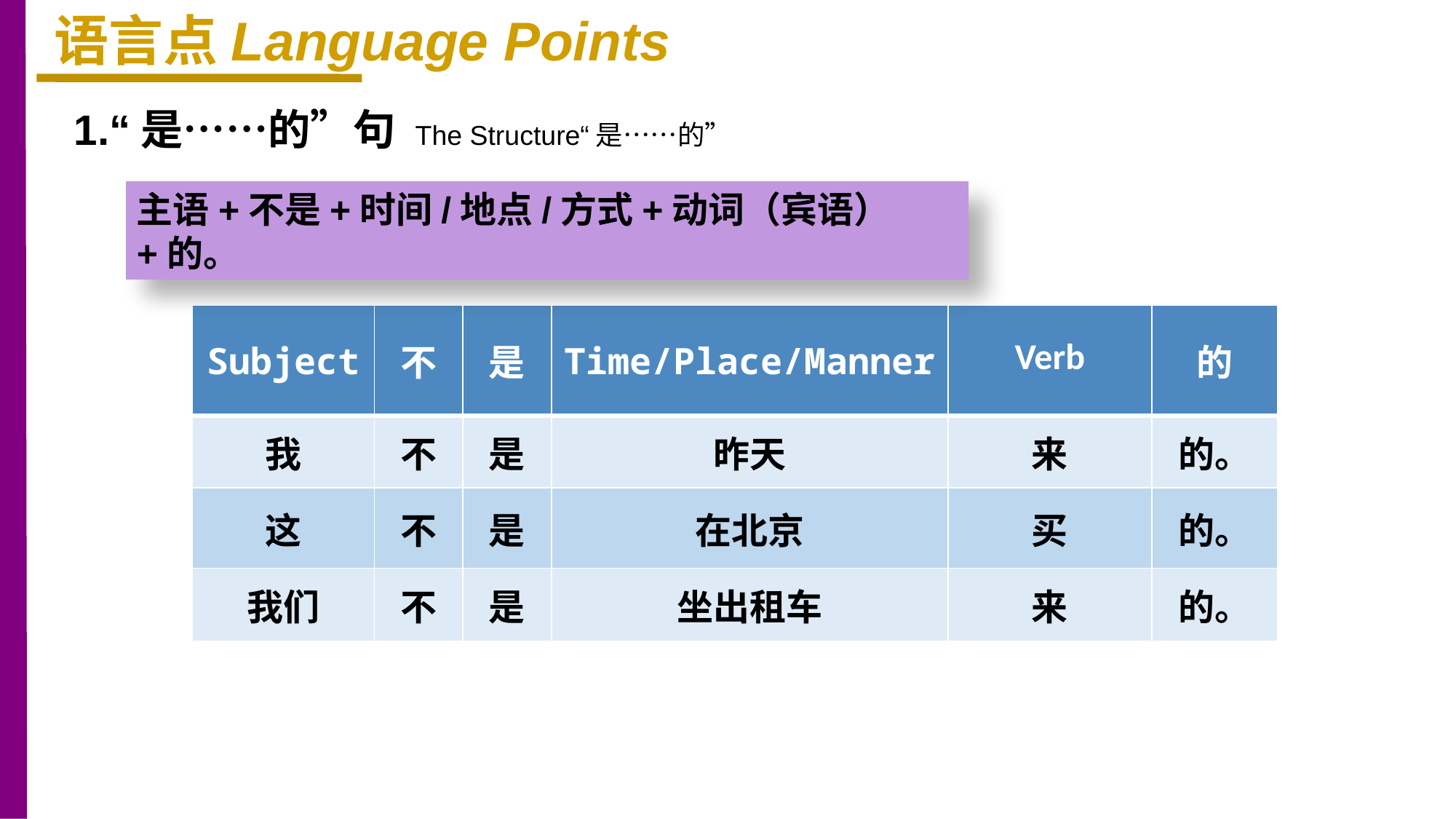

语言点Language Points
1.“是……的”句 The Structure“是……的”
主语+不是+时间/地点/方式+动词（宾语）+的。
| Subject | 不 | 是 | Time/Place/Manner | Verb | 的 |
| --- | --- | --- | --- | --- | --- |
| 我 | 不 | 是 | 昨天 | 来 | 的。 |
| 这 | 不 | 是 | 在北京 | 买 | 的。 |
| 我们 | 不 | 是 | 坐出租车 | 来 | 的。 |